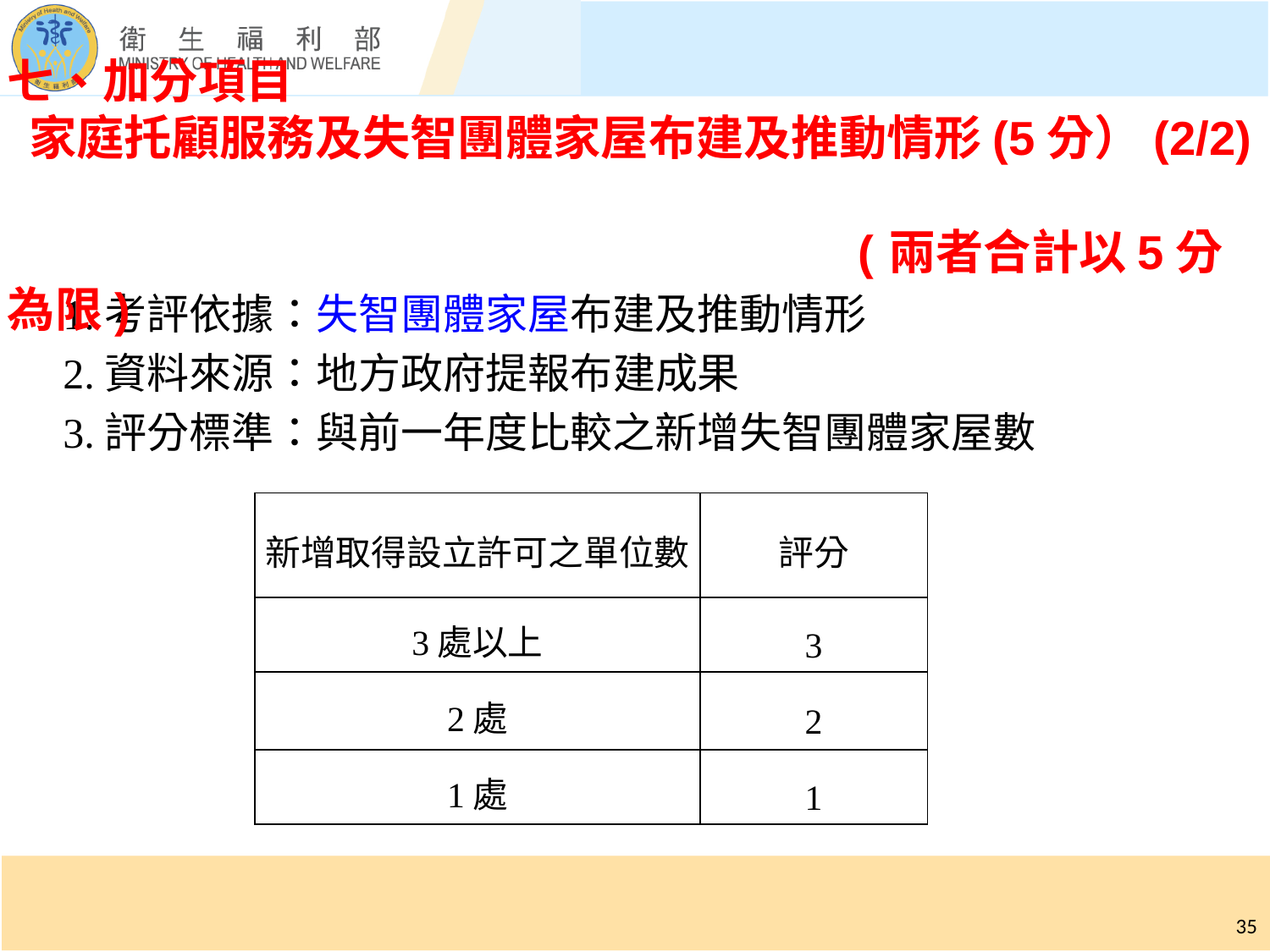

# 七、加分項目 家庭托顧服務及失智團體家屋布建及推動情形(5分）(2/2) (兩者合計以5分為限)
1.考評依據：失智團體家屋布建及推動情形
2.資料來源：地方政府提報布建成果
3.評分標準：與前一年度比較之新增失智團體家屋數
| 新增取得設立許可之單位數 | 評分 |
| --- | --- |
| 3處以上 | 3 |
| 2處 | 2 |
| 1處 | 1 |
35